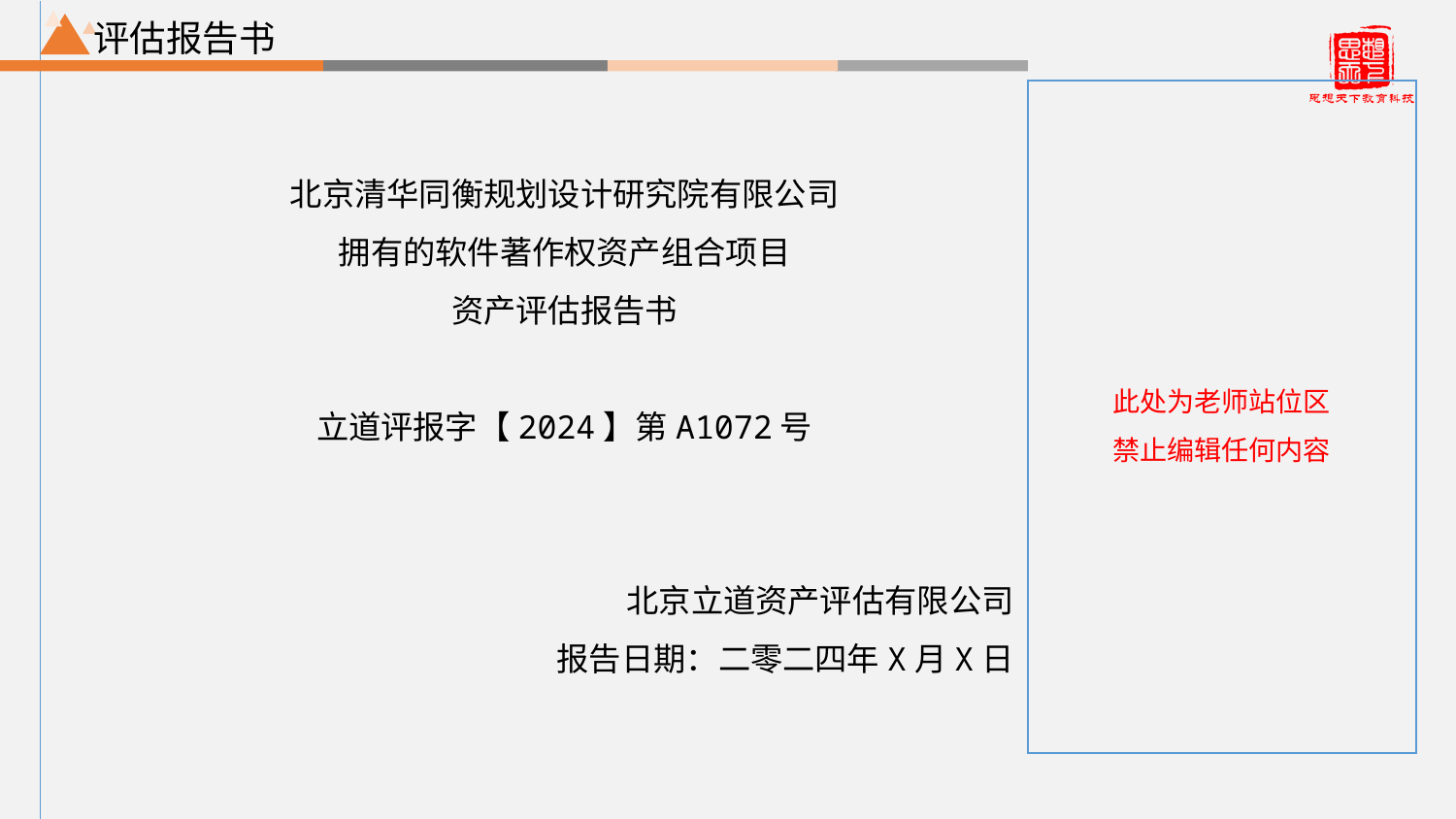

评估报告书
北京清华同衡规划设计研究院有限公司
拥有的软件著作权资产组合项目
资产评估报告书

立道评报字【2024】第A1072号

北京立道资产评估有限公司
报告日期：二零二四年X月X日

103